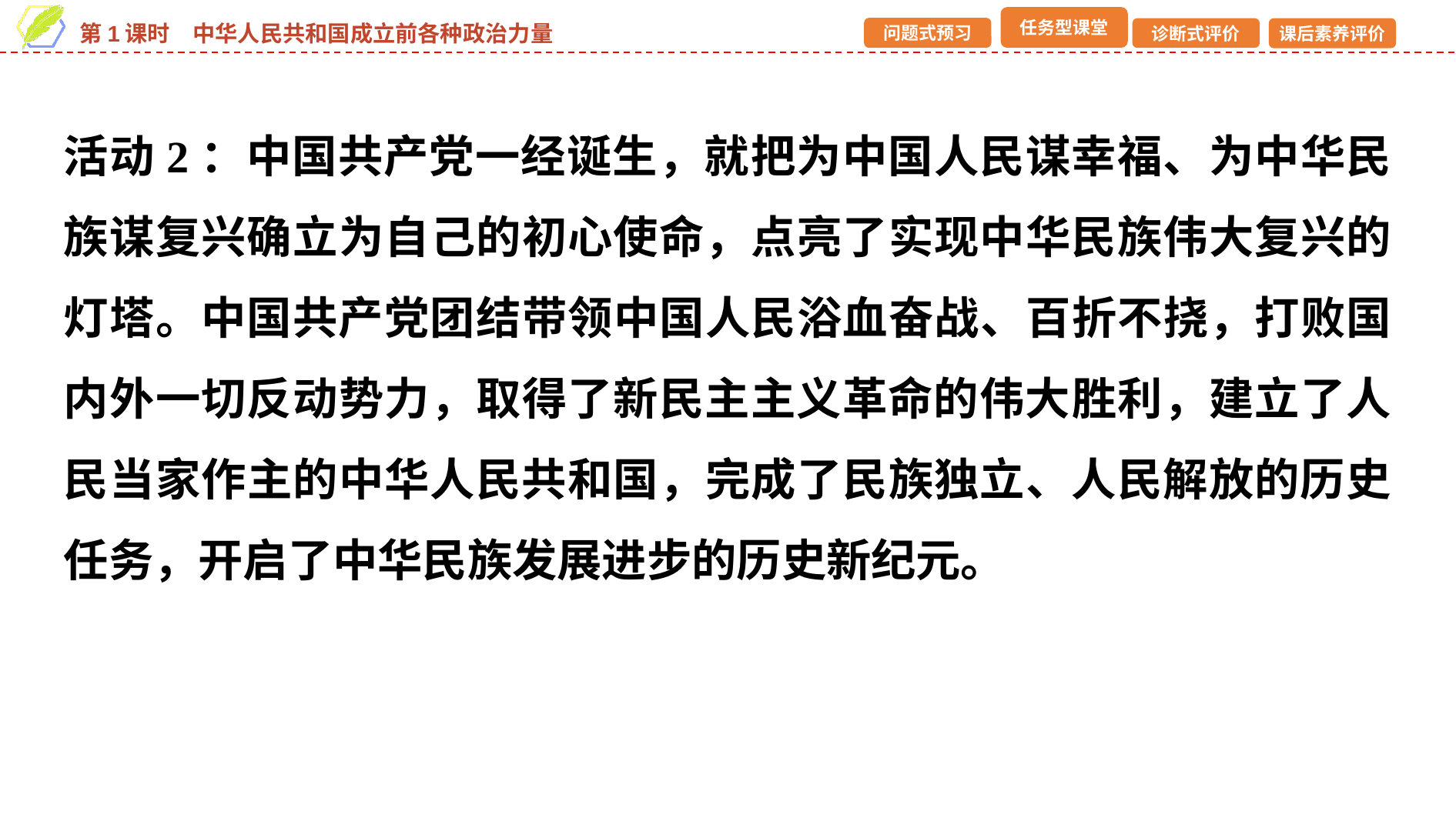

活动2：中国共产党一经诞生，就把为中国人民谋幸福、为中华民族谋复兴确立为自己的初心使命，点亮了实现中华民族伟大复兴的灯塔。中国共产党团结带领中国人民浴血奋战、百折不挠，打败国内外一切反动势力，取得了新民主主义革命的伟大胜利，建立了人民当家作主的中华人民共和国，完成了民族独立、人民解放的历史任务，开启了中华民族发展进步的历史新纪元。